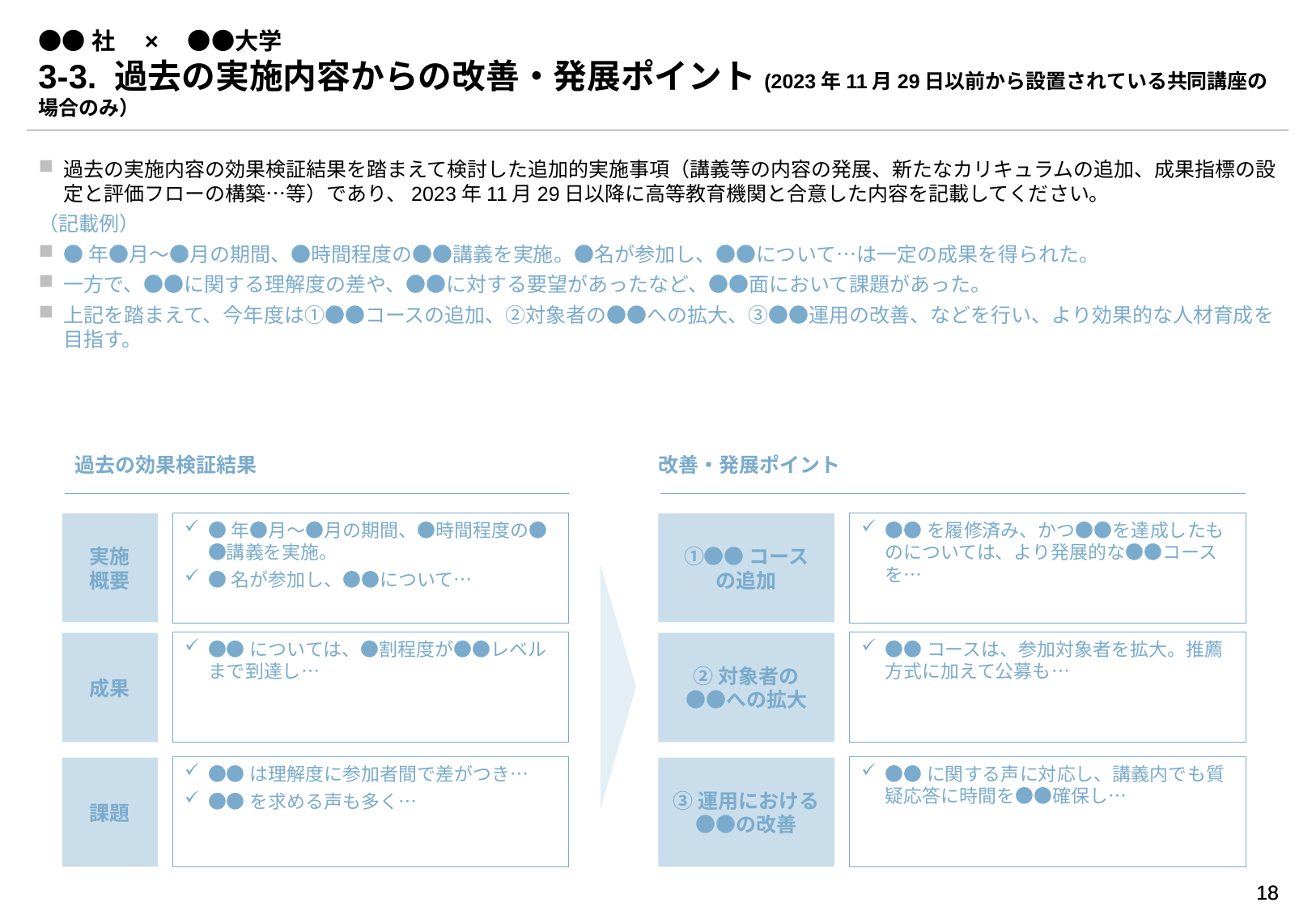

# ●●社　×　●●大学
3-3. 過去の実施内容からの改善・発展ポイント(2023年11月29日以前から設置されている共同講座の場合のみ）
過去の実施内容の効果検証結果を踏まえて検討した追加的実施事項（講義等の内容の発展、新たなカリキュラムの追加、成果指標の設定と評価フローの構築…等）であり、2023年11月29日以降に高等教育機関と合意した内容を記載してください。
（記載例）
●年●月～●月の期間、●時間程度の●●講義を実施。●名が参加し、●●について…は一定の成果を得られた。
一方で、●●に関する理解度の差や、●●に対する要望があったなど、●●面において課題があった。
上記を踏まえて、今年度は①●●コースの追加、②対象者の●●への拡大、③●●運用の改善、などを行い、より効果的な人材育成を目指す。
過去の効果検証結果
改善・発展ポイント
●年●月～●月の期間、●時間程度の●●講義を実施。
●名が参加し、●●について…
●●を履修済み、かつ●●を達成したものについては、より発展的な●●コースを…
実施
概要
①●●コース
の追加
●●については、●割程度が●●レベルまで到達し…
●●コースは、参加対象者を拡大。推薦方式に加えて公募も…
成果
②対象者の
●●への拡大

●●は理解度に参加者間で差がつき…
●●を求める声も多く…
●●に関する声に対応し、講義内でも質疑応答に時間を●●確保し…
課題
③運用における
●●の改善